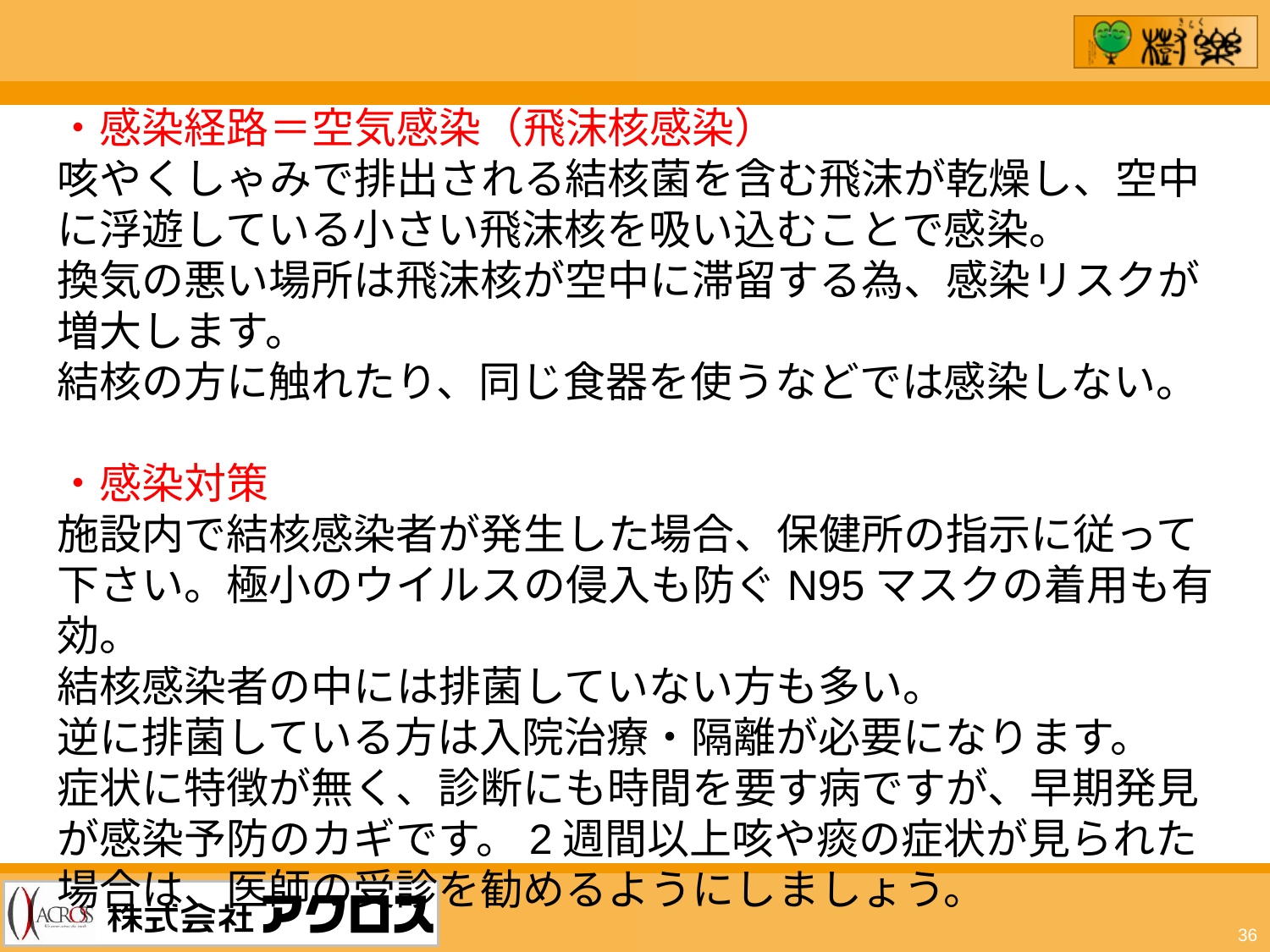

・感染経路＝空気感染（飛沫核感染）
咳やくしゃみで排出される結核菌を含む飛沫が乾燥し、空中に浮遊している小さい飛沫核を吸い込むことで感染。
換気の悪い場所は飛沫核が空中に滞留する為、感染リスクが増大します。
結核の方に触れたり、同じ食器を使うなどでは感染しない。

・感染対策
施設内で結核感染者が発生した場合、保健所の指示に従って下さい。極小のウイルスの侵入も防ぐN95マスクの着用も有効。
結核感染者の中には排菌していない方も多い。
逆に排菌している方は入院治療・隔離が必要になります。
症状に特徴が無く、診断にも時間を要す病ですが、早期発見が感染予防のカギです。2週間以上咳や痰の症状が見られた場合は、医師の受診を勧めるようにしましょう。
36